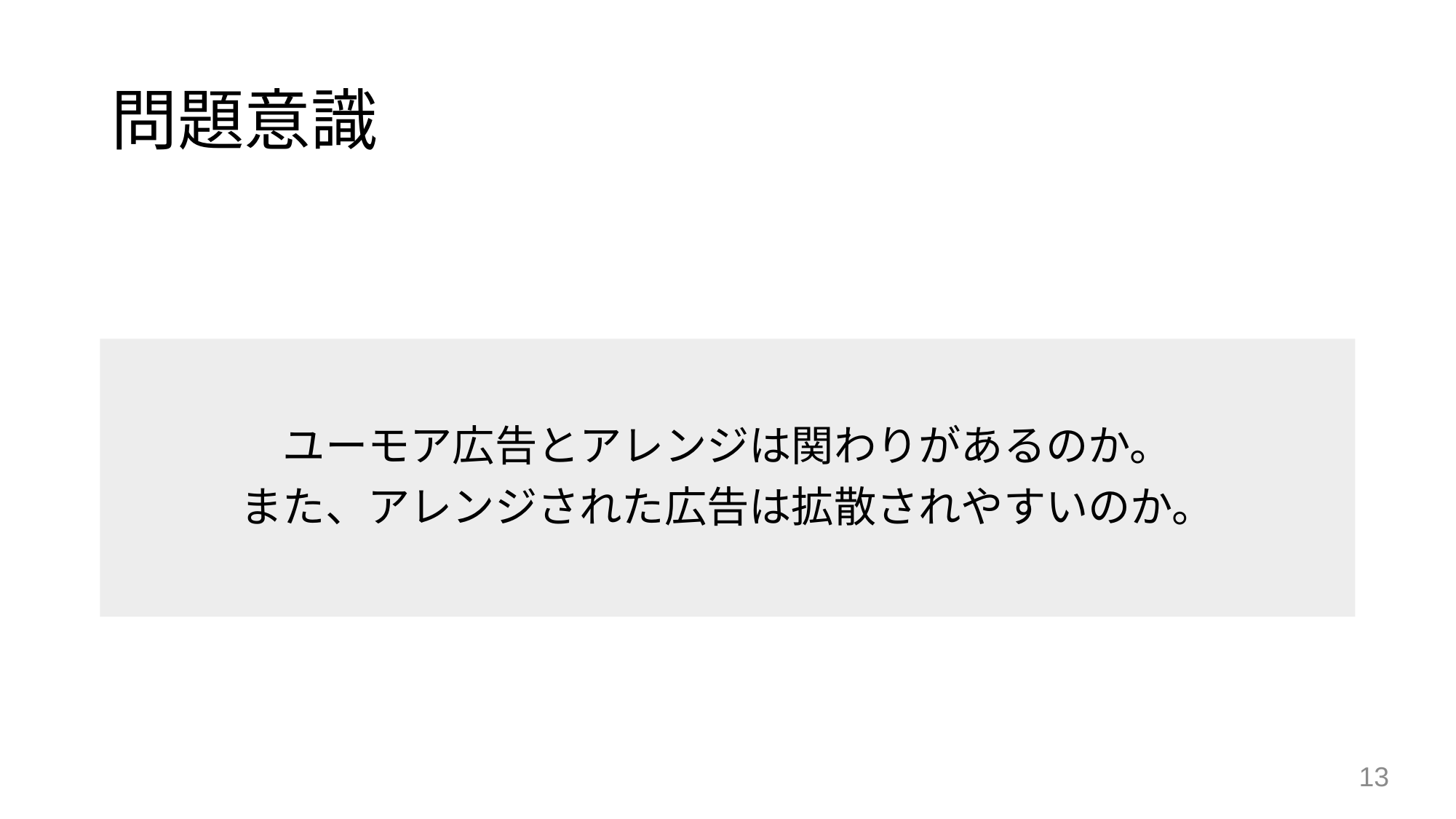

# 問題意識
ユーモア広告とアレンジは関わりがあるのか。
また、アレンジされた広告は拡散されやすいのか。
13